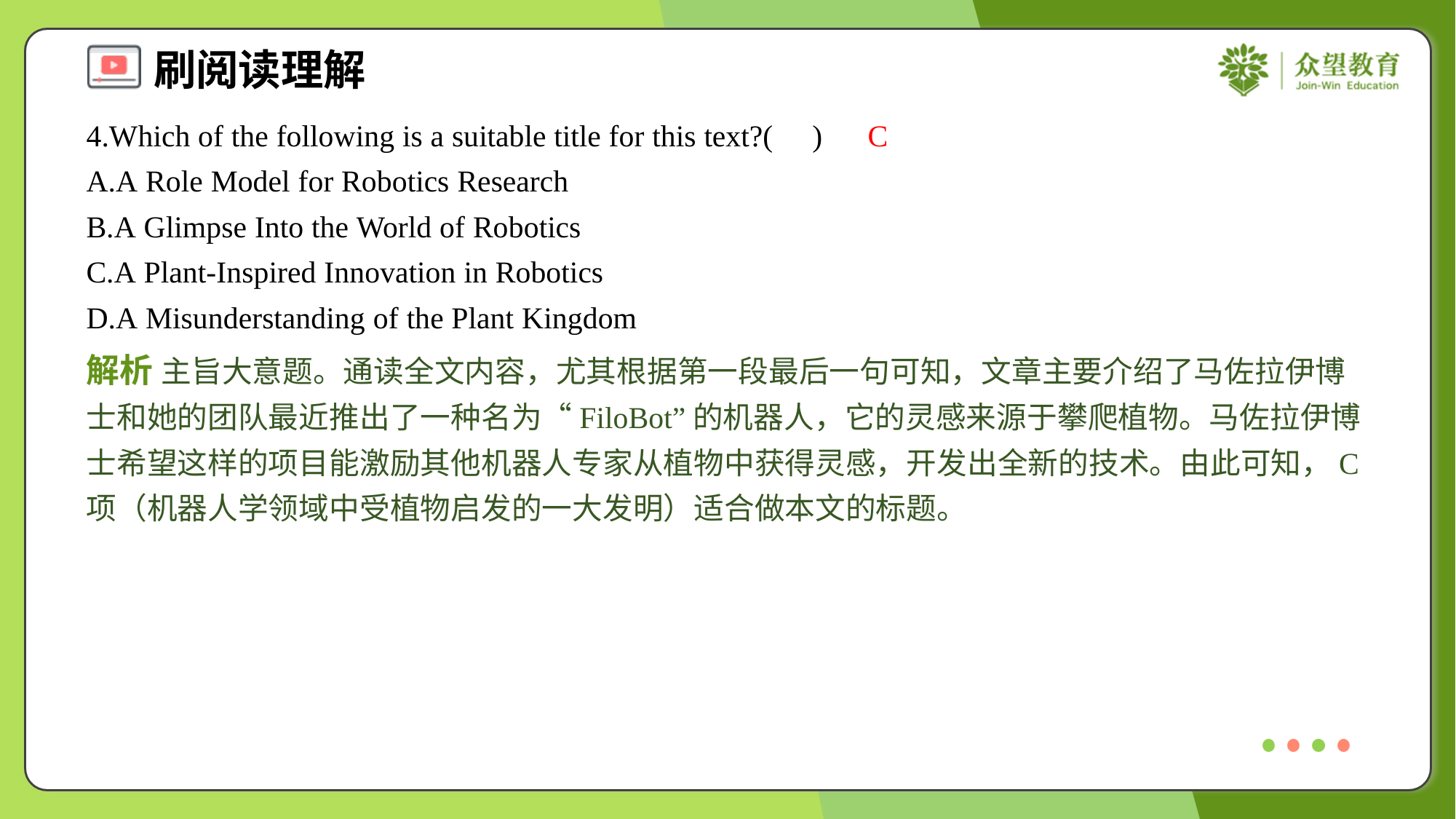

4.Which of the following is a suitable title for this text?(     )
C
A.A Role Model for Robotics Research
B.A Glimpse Into the World of Robotics
C.A Plant-Inspired Innovation in Robotics
D.A Misunderstanding of the Plant Kingdom
解析 主旨大意题。通读全文内容，尤其根据第一段最后一句可知，文章主要介绍了马佐拉伊博士和她的团队最近推出了一种名为“FiloBot”的机器人，它的灵感来源于攀爬植物。马佐拉伊博士希望这样的项目能激励其他机器人专家从植物中获得灵感，开发出全新的技术。由此可知，C项（机器人学领域中受植物启发的一大发明）适合做本文的标题。